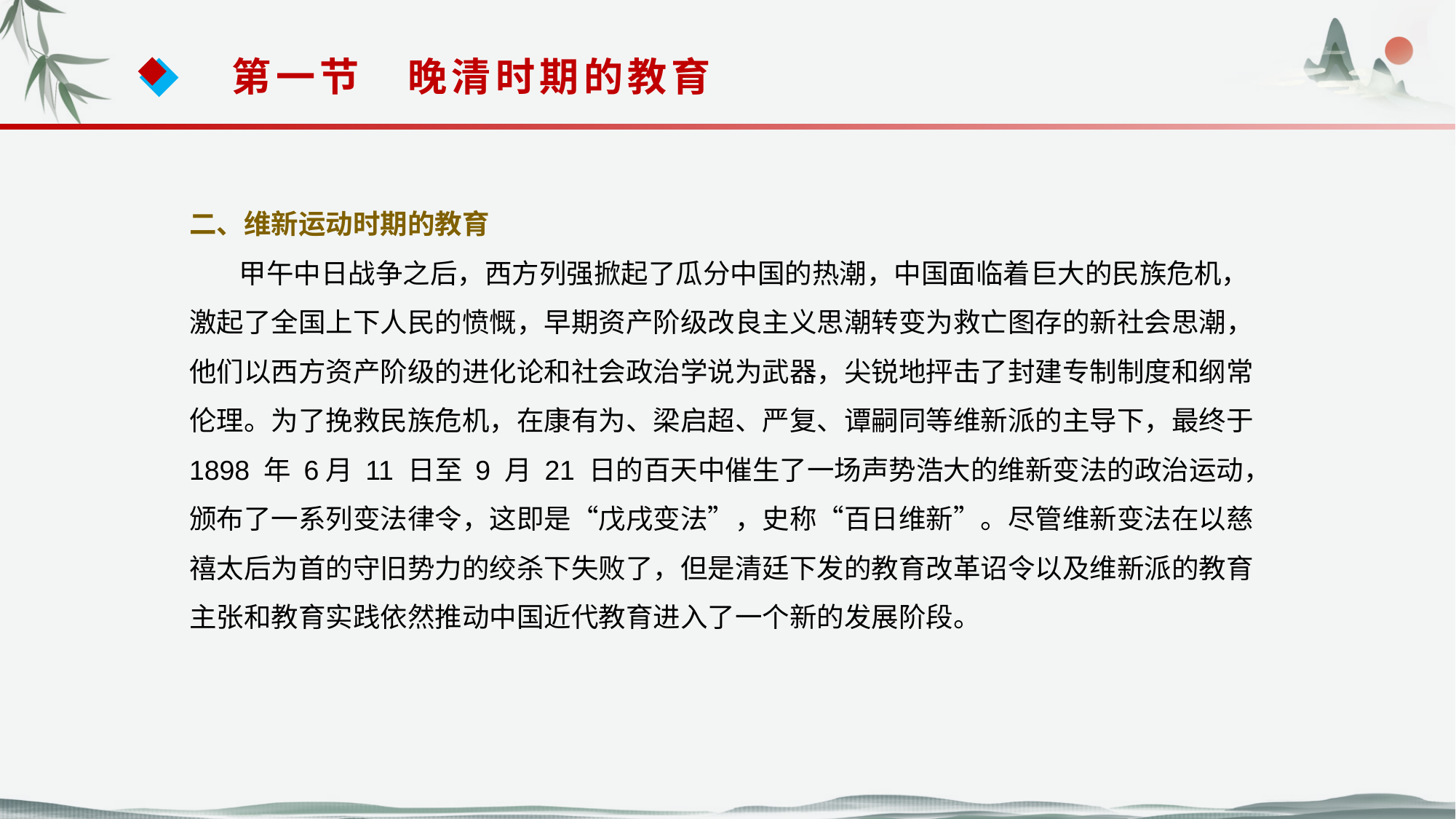

第一节　晚清时期的教育

二、维新运动时期的教育
       甲午中日战争之后，西方列强掀起了瓜分中国的热潮，中国面临着巨大的民族危机，激起了全国上下人民的愤慨，早期资产阶级改良主义思潮转变为救亡图存的新社会思潮，他们以西方资产阶级的进化论和社会政治学说为武器，尖锐地抨击了封建专制制度和纲常伦理。为了挽救民族危机，在康有为、梁启超、严复、谭嗣同等维新派的主导下，最终于 1898 年 6月 11 日至 9 月 21 日的百天中催生了一场声势浩大的维新变法的政治运动，颁布了一系列变法律令，这即是“戊戌变法”，史称“百日维新”。尽管维新变法在以慈禧太后为首的守旧势力的绞杀下失败了，但是清廷下发的教育改革诏令以及维新派的教育主张和教育实践依然推动中国近代教育进入了一个新的发展阶段。